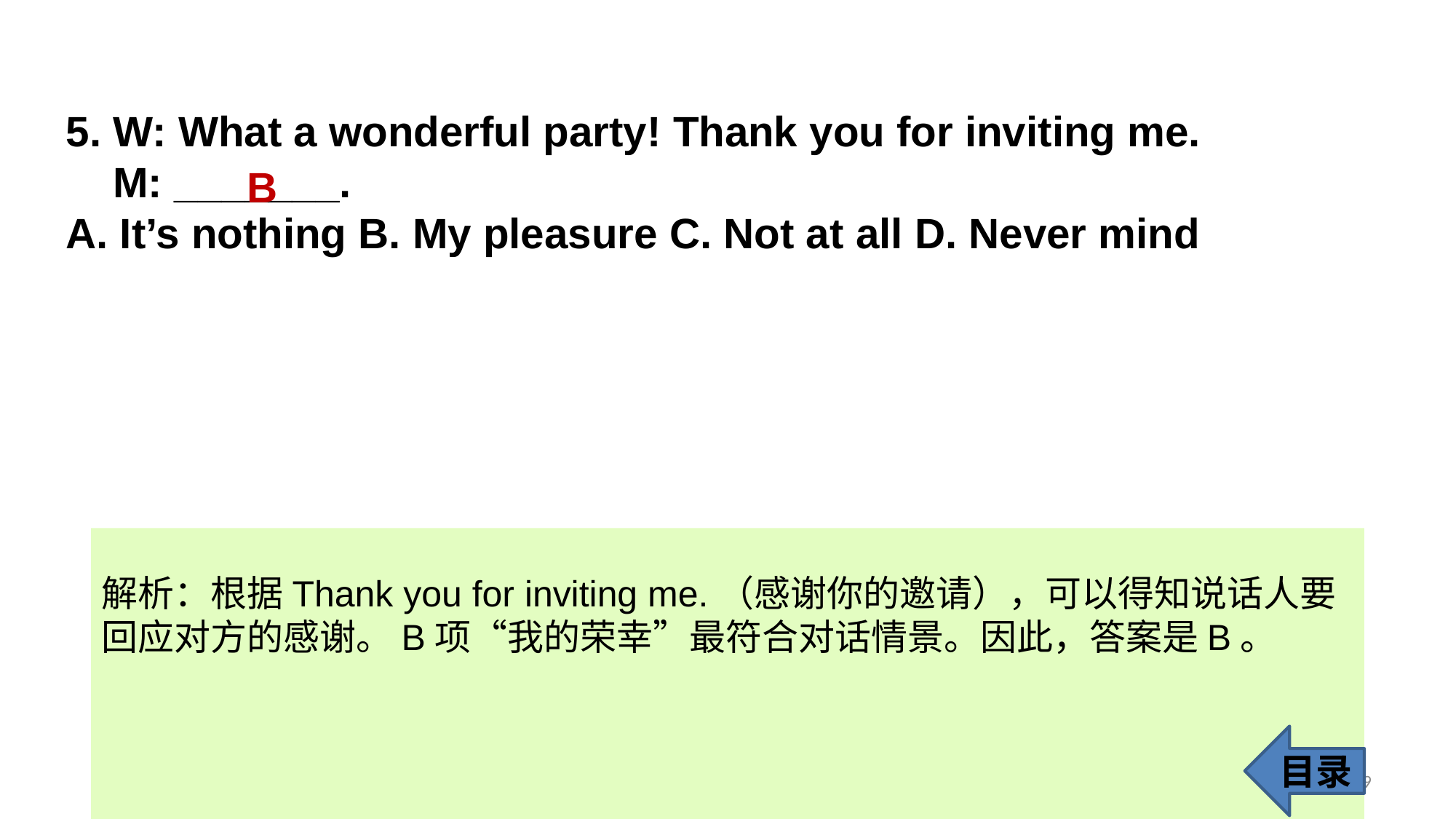

5. W: What a wonderful party! Thank you for inviting me.
    M: _______.
A. It’s nothing B. My pleasure C. Not at all D. Never mind
B

解析：根据Thank you for inviting me.（感谢你的邀请），可以得知说话人要回应对方的感谢。B项“我的荣幸”最符合对话情景。因此，答案是B。
目录
9